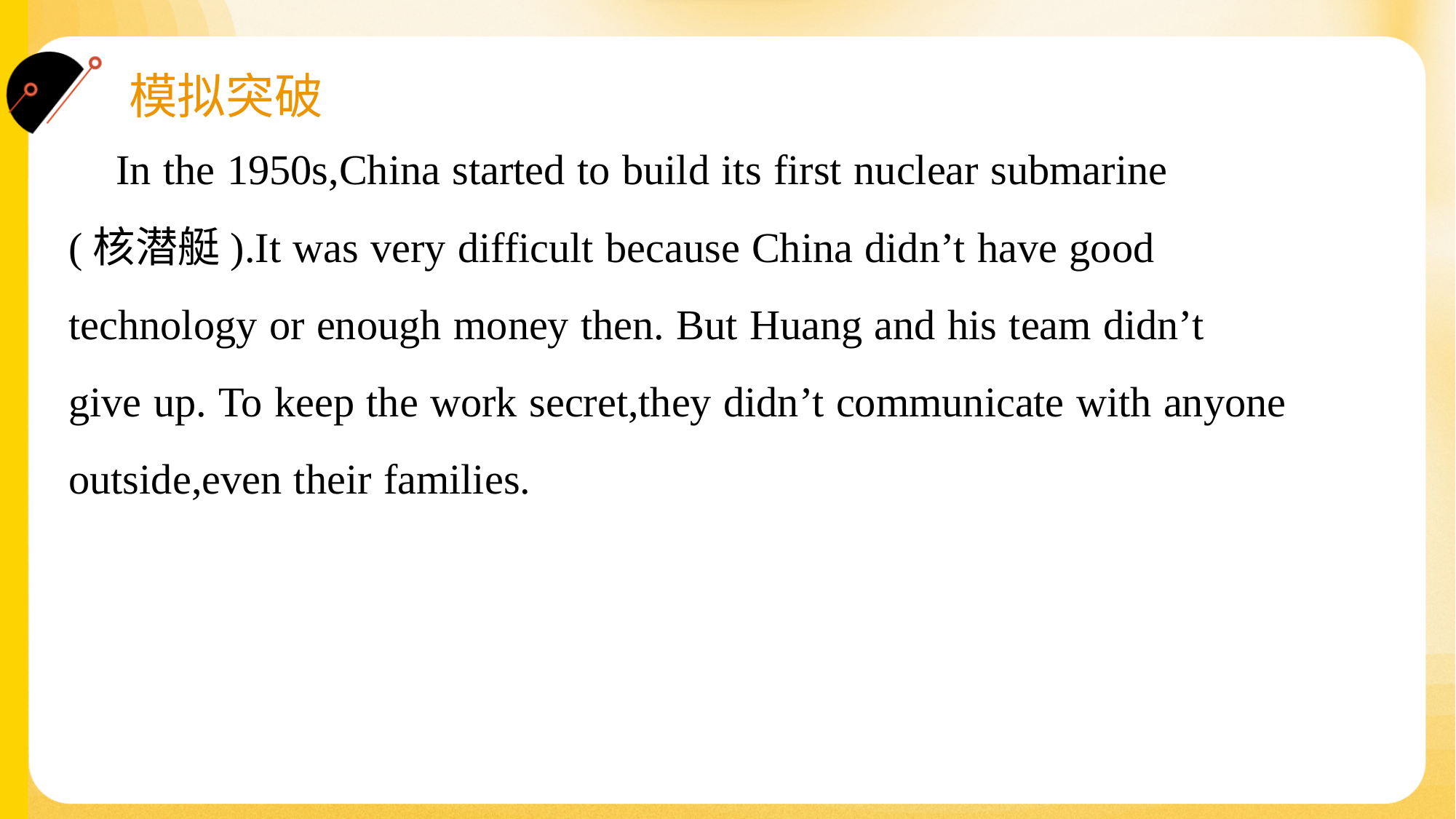

In the 1950s,China started to build its first nuclear submarine
(核潜艇).It was very difficult because China didn’t have good
technology or enough money then. But Huang and his team didn’t
give up. To keep the work secret,they didn’t communicate with anyone
outside,even their families.